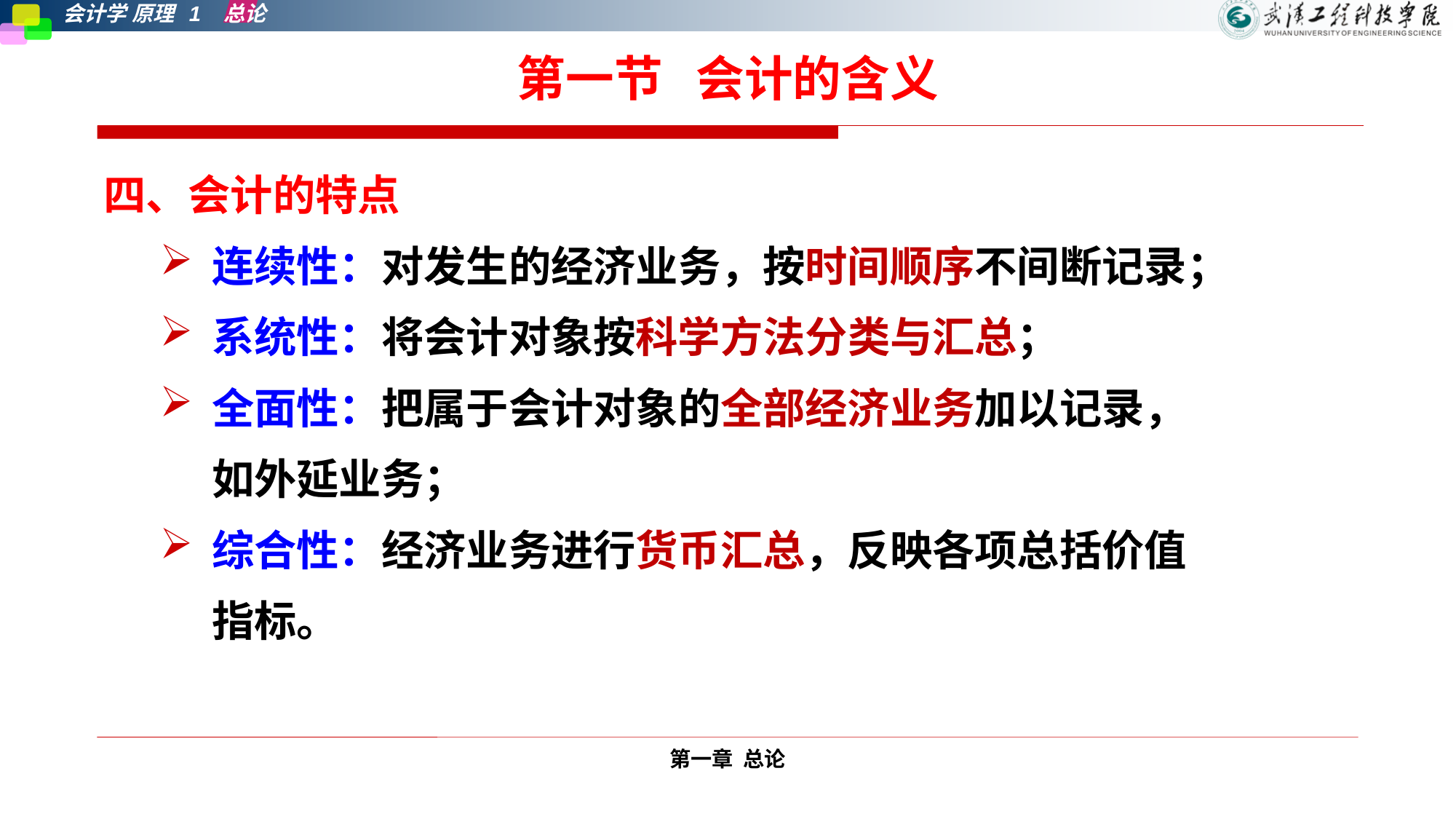

# 第一节   会计的含义
四、会计的特点
连续性：对发生的经济业务，按时间顺序不间断记录；
系统性：将会计对象按科学方法分类与汇总；
全面性：把属于会计对象的全部经济业务加以记录，如外延业务；
综合性：经济业务进行货币汇总，反映各项总括价值指标。
第一章  总论